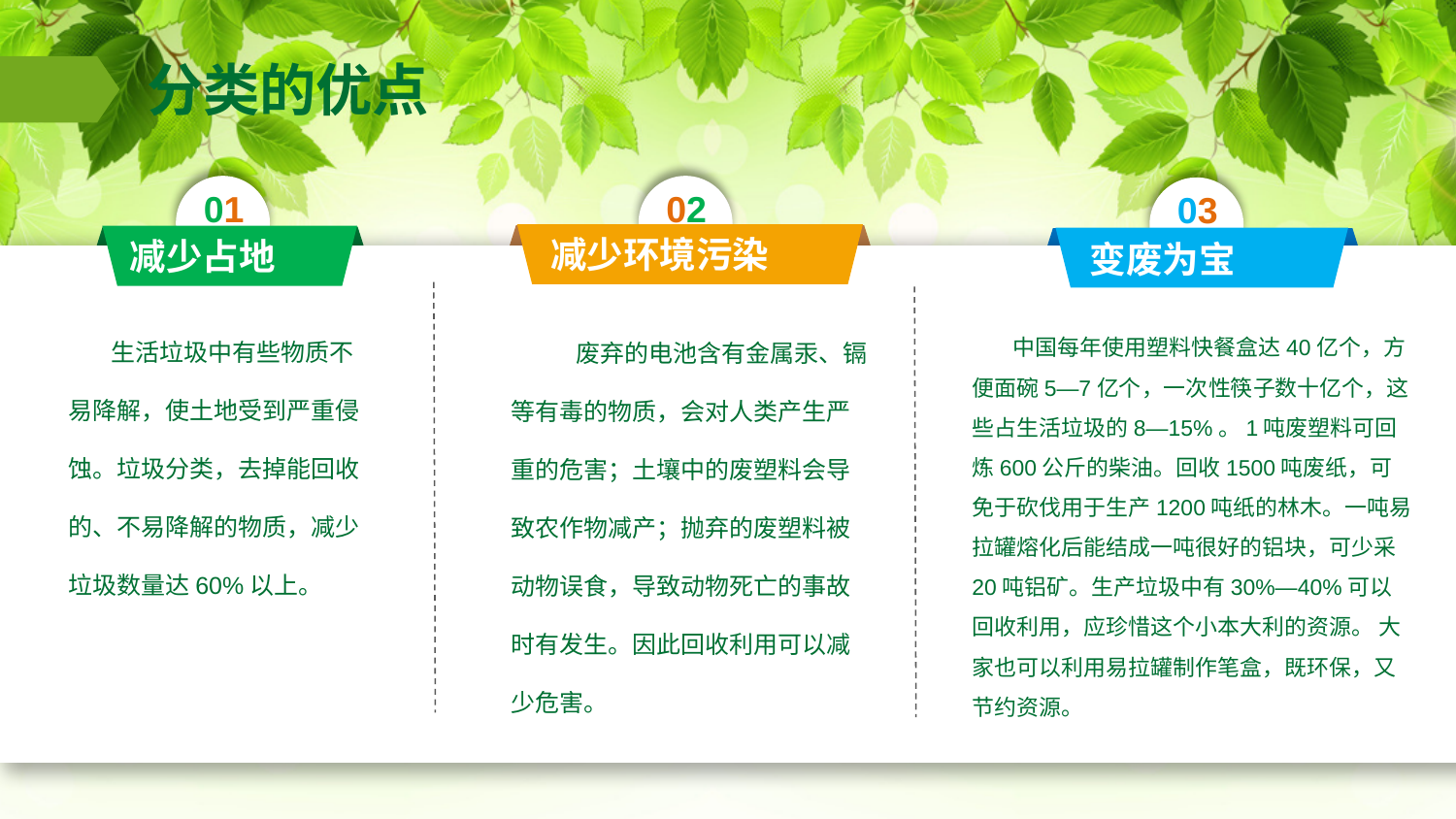

分类的优点

01

02

03

减少环境污染

减少占地

变废为宝

       生活垃圾中有些物质不易降解，使土地受到严重侵蚀。垃圾分类，去掉能回收的、不易降解的物质，减少垃圾数量达60%以上。
           废弃的电池含有金属汞、镉等有毒的物质，会对人类产生严重的危害；土壤中的废塑料会导致农作物减产；抛弃的废塑料被动物误食，导致动物死亡的事故时有发生。因此回收利用可以减少危害。

       中国每年使用塑料快餐盒达40亿个，方便面碗5—7亿个，一次性筷子数十亿个，这些占生活垃圾的8—15%。1吨废塑料可回炼600公斤的柴油。回收1500吨废纸，可免于砍伐用于生产1200吨纸的林木。一吨易拉罐熔化后能结成一吨很好的铝块，可少采20吨铝矿。生产垃圾中有30%—40%可以回收利用，应珍惜这个小本大利的资源。 大家也可以利用易拉罐制作笔盒，既环保，又节约资源。